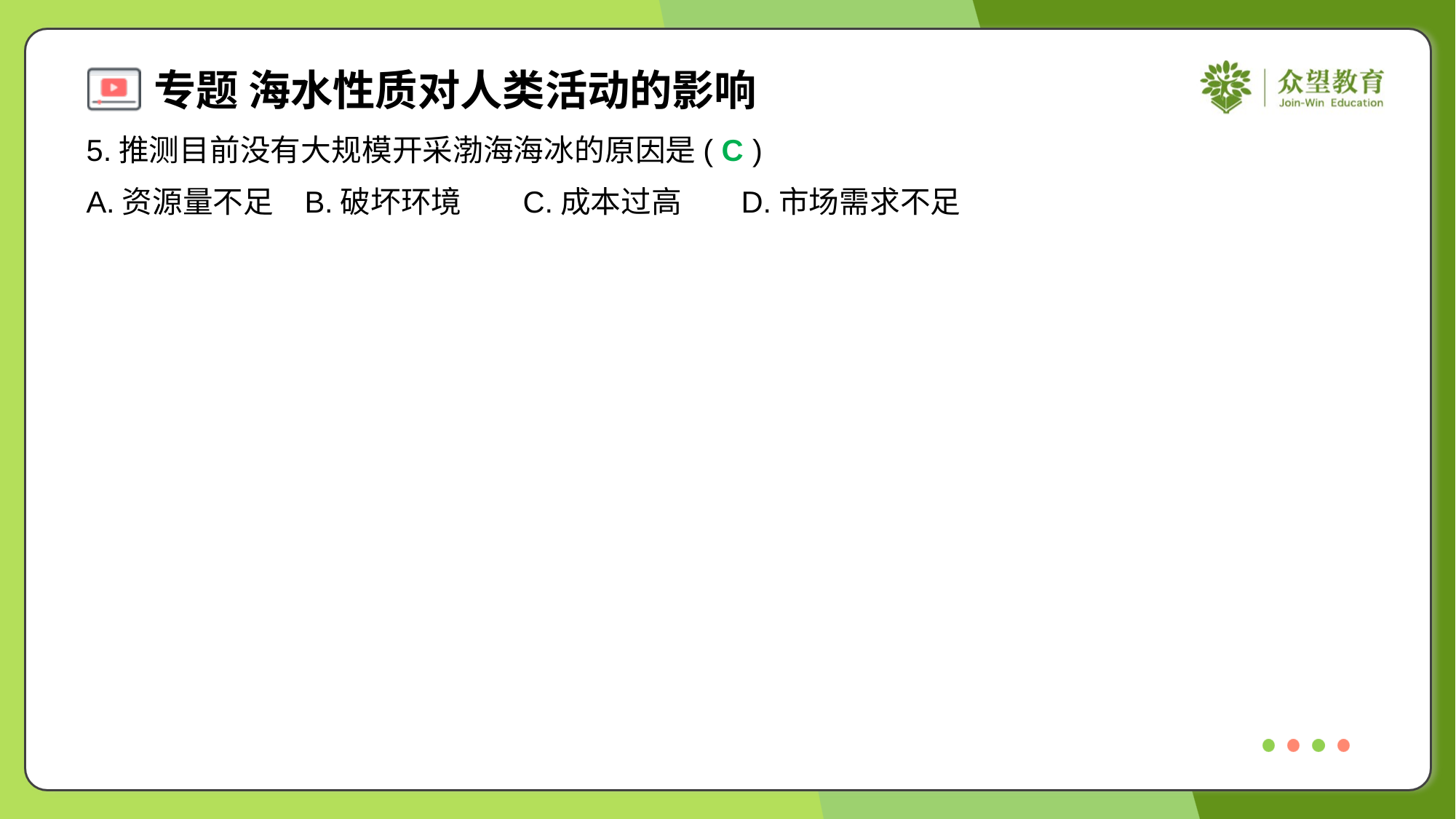

5.推测目前没有大规模开采渤海海冰的原因是(     )
C
A.资源量不足	B.破坏环境	C.成本过高	D.市场需求不足